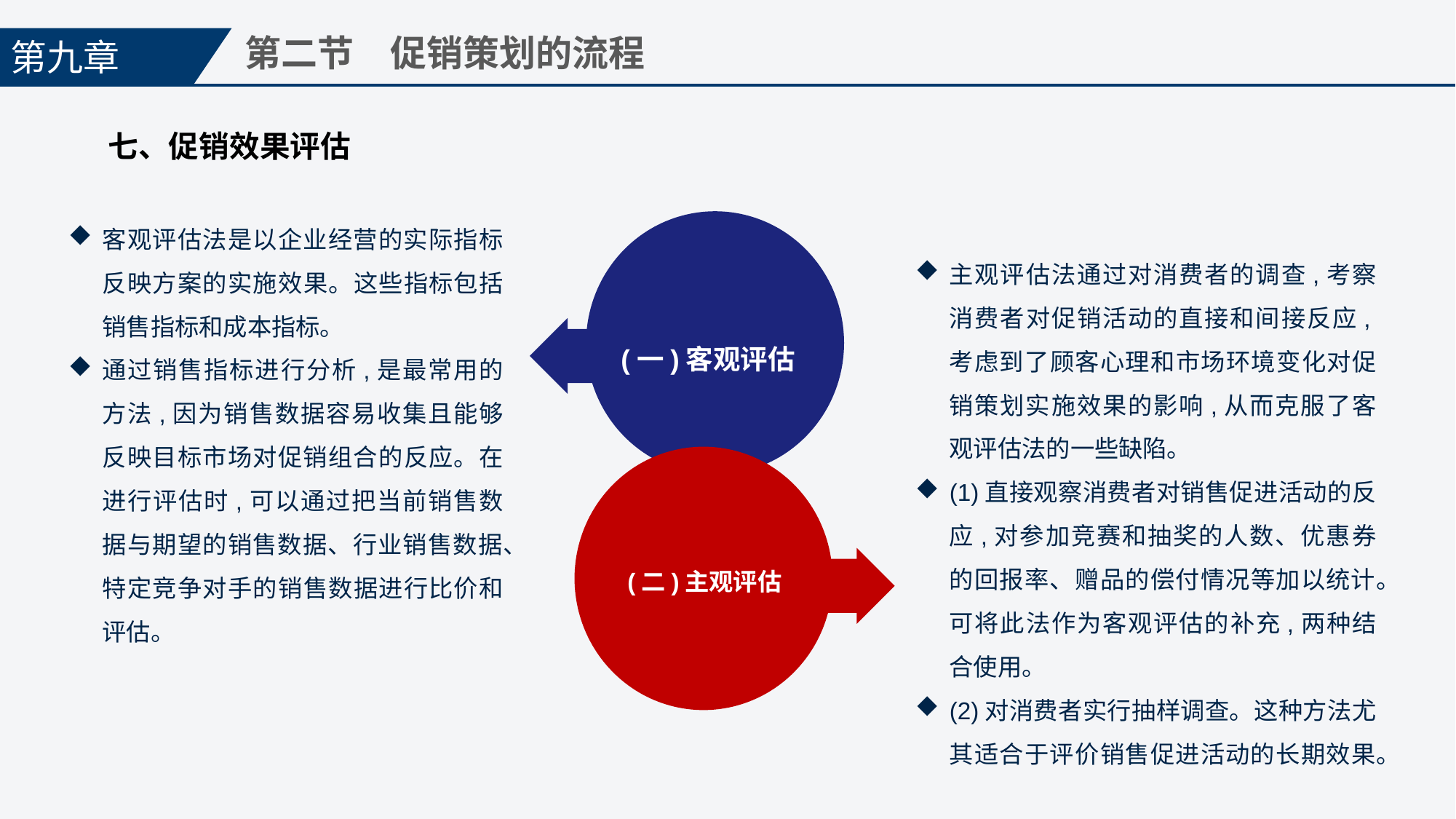

第九章
第二节　促销策划的流程
七、促销效果评估
客观评估法是以企业经营的实际指标反映方案的实施效果。这些指标包括销售指标和成本指标。
通过销售指标进行分析,是最常用的方法,因为销售数据容易收集且能够反映目标市场对促销组合的反应。在进行评估时,可以通过把当前销售数据与期望的销售数据、行业销售数据、特定竞争对手的销售数据进行比价和评估。

主观评估法通过对消费者的调查,考察消费者对促销活动的直接和间接反应,考虑到了顾客心理和市场环境变化对促销策划实施效果的影响,从而克服了客观评估法的一些缺陷。
(1)直接观察消费者对销售促进活动的反应,对参加竞赛和抽奖的人数、优惠券的回报率、赠品的偿付情况等加以统计。可将此法作为客观评估的补充,两种结合使用。
(2)对消费者实行抽样调查。这种方法尤其适合于评价销售促进活动的长期效果。

(一)客观评估

(二)主观评估